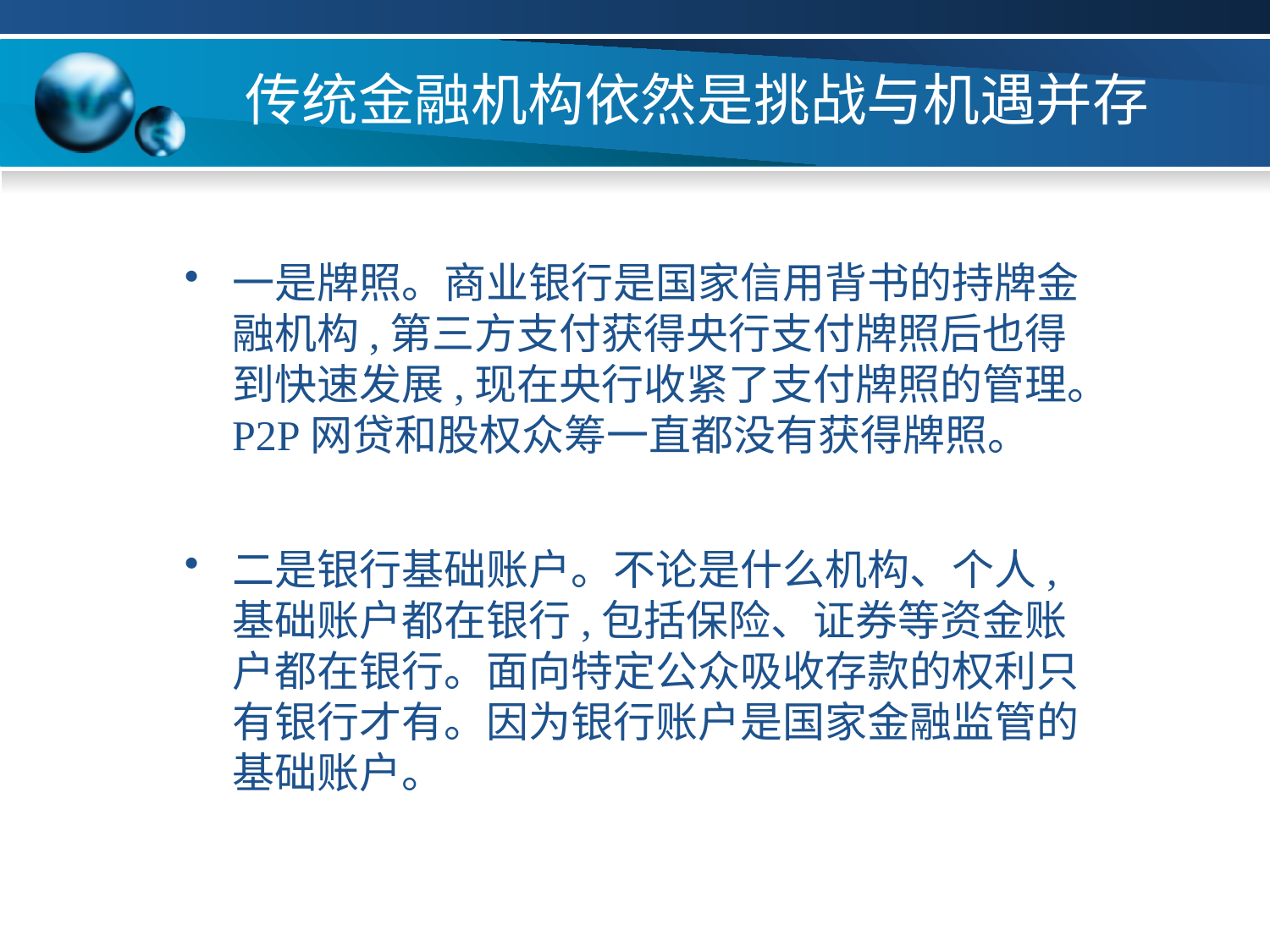

# 传统金融机构依然是挑战与机遇并存
一是牌照。商业银行是国家信用背书的持牌金融机构,第三方支付获得央行支付牌照后也得到快速发展,现在央行收紧了支付牌照的管理。P2P网贷和股权众筹一直都没有获得牌照。
二是银行基础账户。不论是什么机构、个人,基础账户都在银行,包括保险、证券等资金账户都在银行。面向特定公众吸收存款的权利只有银行才有。因为银行账户是国家金融监管的基础账户。